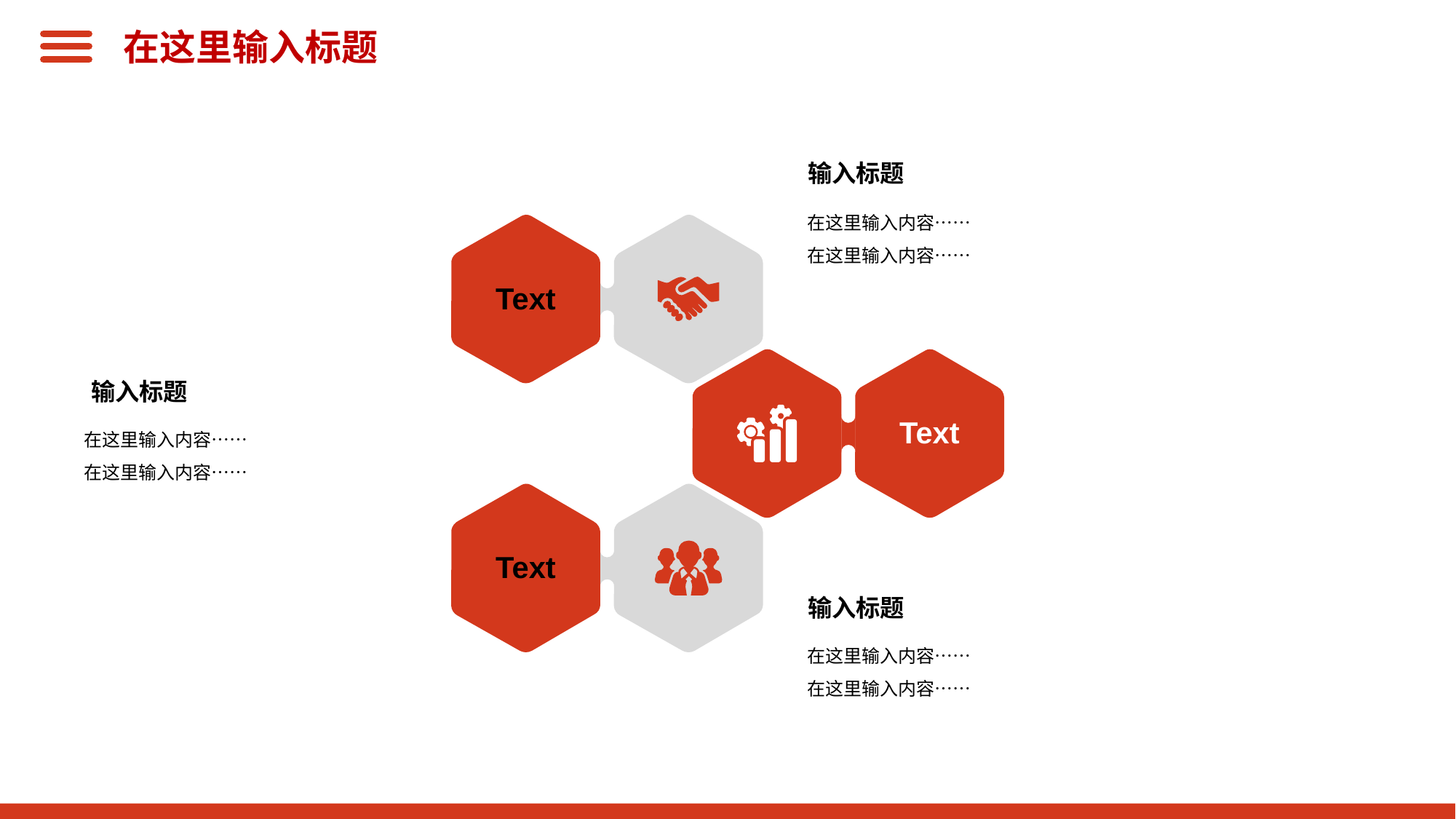

在这里输入标题
输入标题
Text

Text
输入标题

Text

输入标题
在这里输入内容……
在这里输入内容……
在这里输入内容……
在这里输入内容……
在这里输入内容……
在这里输入内容……